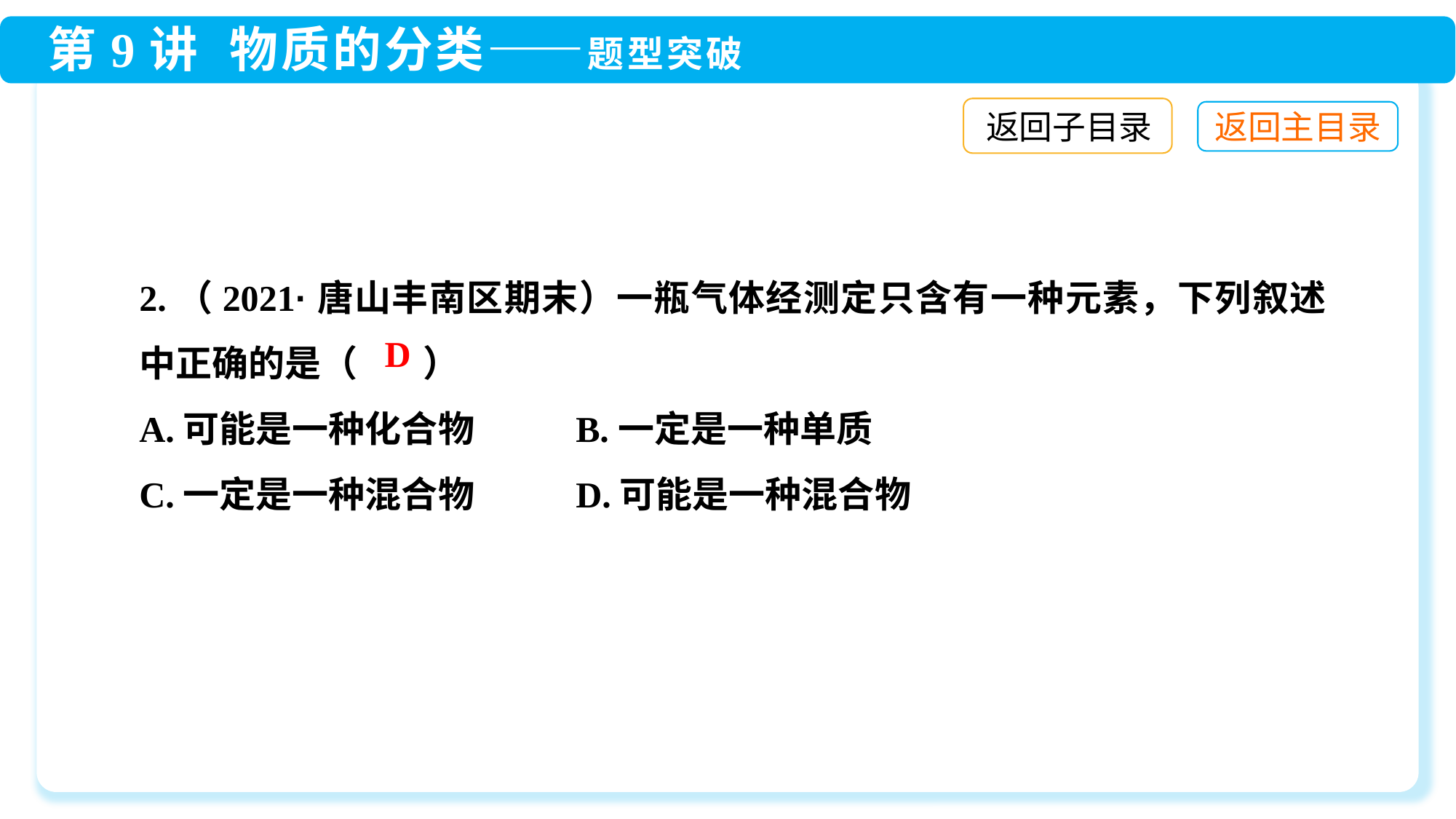

返回子目录
2.（2021·唐山丰南区期末）一瓶气体经测定只含有一种元素，下列叙述中正确的是（        ）
A.可能是一种化合物	B.一定是一种单质
C.一定是一种混合物	D.可能是一种混合物
D